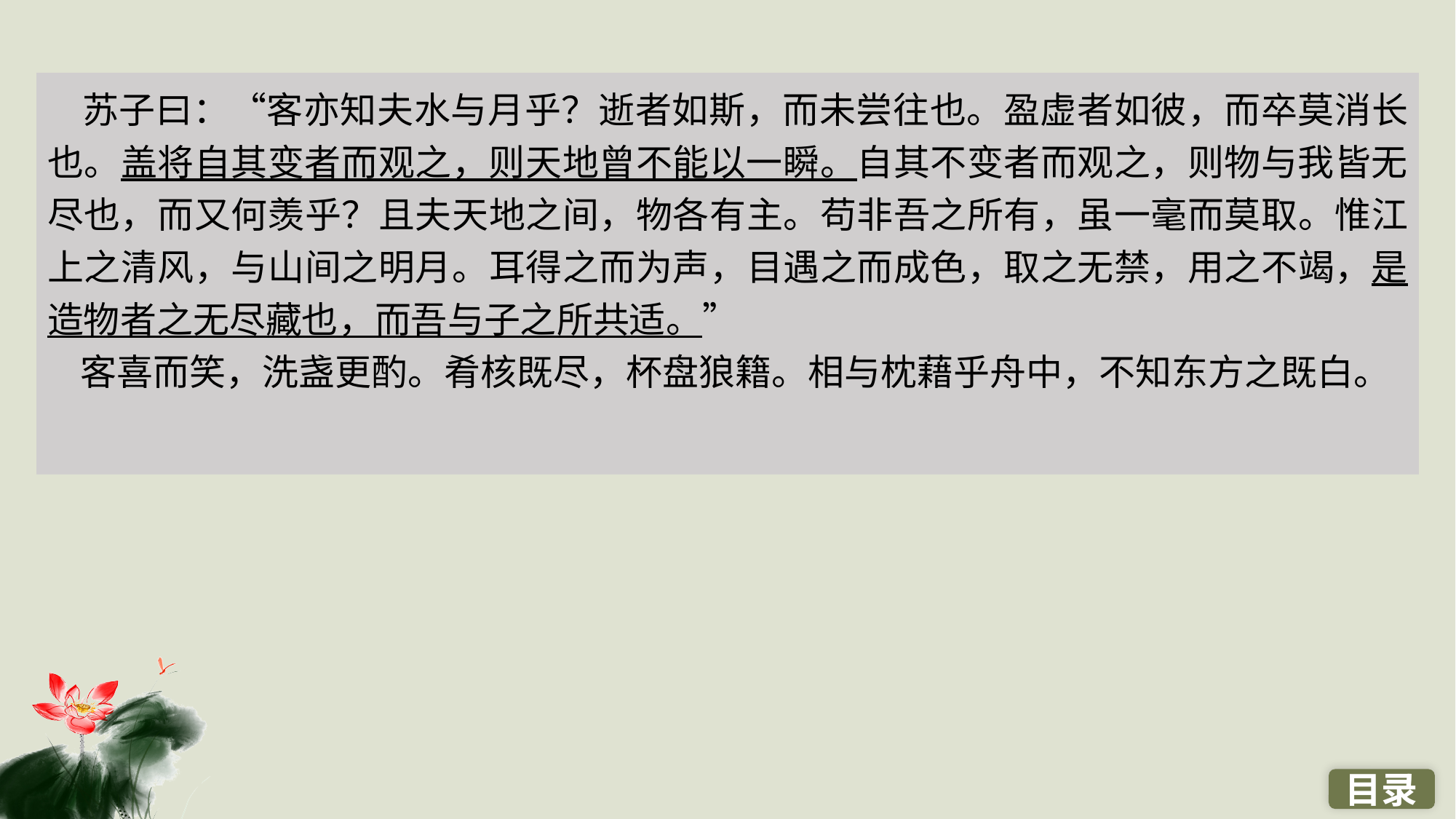

苏子曰：“客亦知夫水与月乎？逝者如斯，而未尝往也。盈虚者如彼，而卒莫消长也。盖将自其变者而观之，则天地曾不能以一瞬。自其不变者而观之，则物与我皆无尽也，而又何羡乎？且夫天地之间，物各有主。苟非吾之所有，虽一毫而莫取。惟江上之清风，与山间之明月。耳得之而为声，目遇之而成色，取之无禁，用之不竭，是造物者之无尽藏也，而吾与子之所共适。”
   客喜而笑，洗盏更酌。肴核既尽，杯盘狼籍。相与枕藉乎舟中，不知东方之既白。